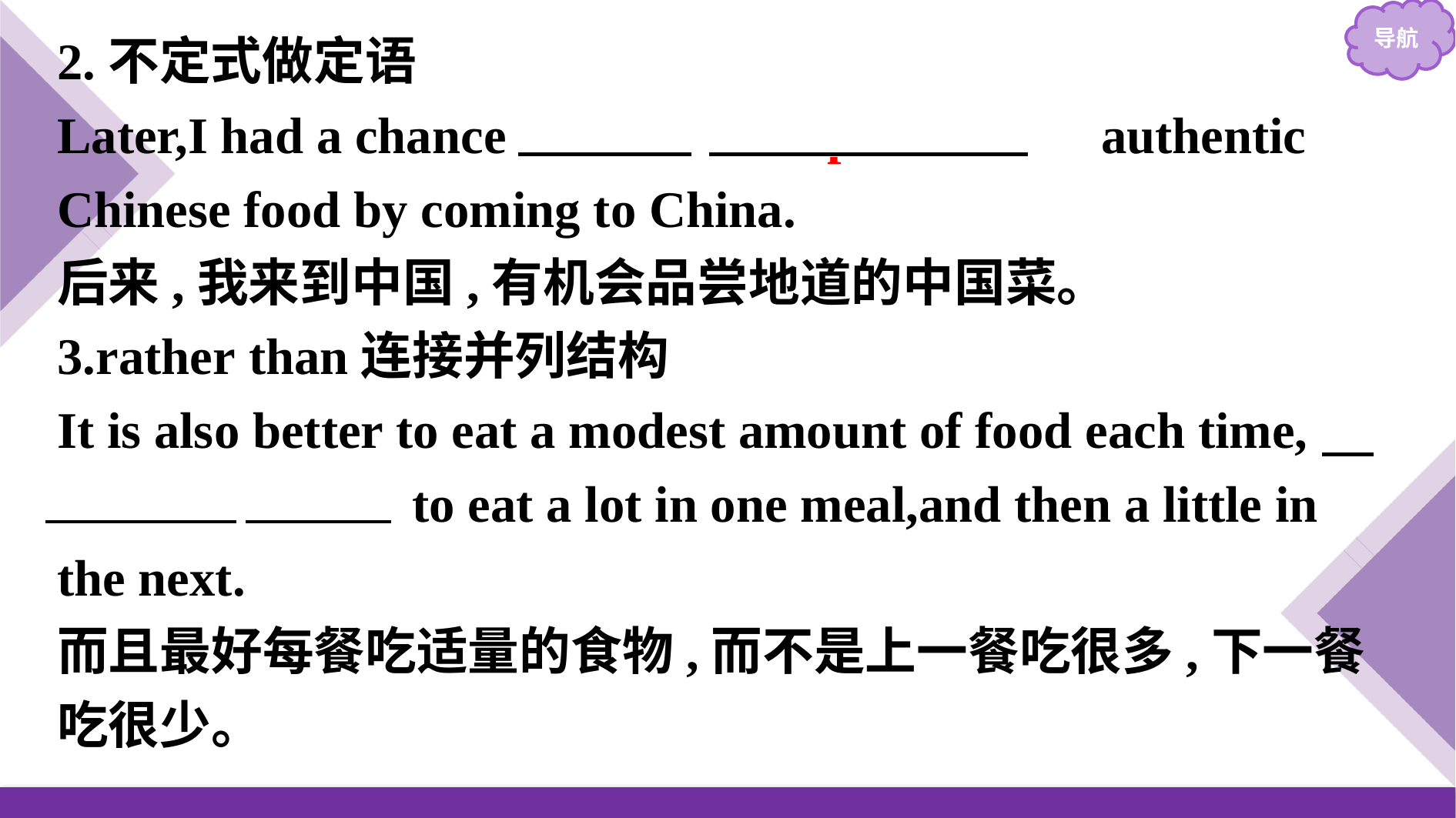

2.不定式做定语
Later,I had a chance 　to　 　experience　 authentic Chinese food by coming to China.
后来,我来到中国,有机会品尝地道的中国菜。
3.rather than连接并列结构
It is also better to eat a modest amount of food each time,
rather     than    to eat a lot in one meal,and then a little in the next.
而且最好每餐吃适量的食物,而不是上一餐吃很多,下一餐吃很少。